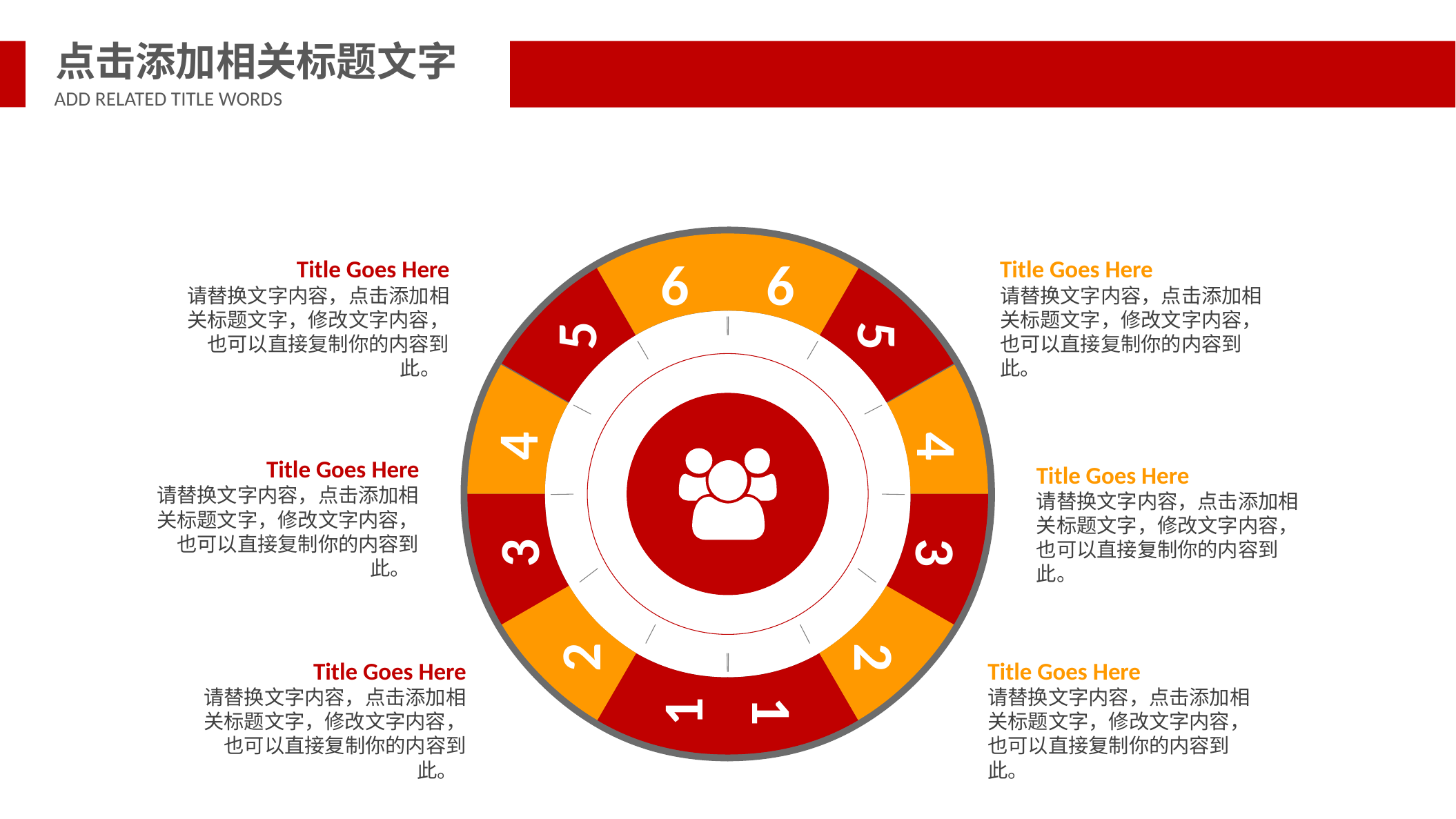

点击添加相关标题文字

ADD RELATED TITLE WORDS

6
6

5
5

4
4

3
3

2
2

1
1
Title Goes Here
请替换文字内容，点击添加相关标题文字，修改文字内容，也可以直接复制你的内容到此。
Title Goes Here
请替换文字内容，点击添加相关标题文字，修改文字内容，也可以直接复制你的内容到此。

Title Goes Here
请替换文字内容，点击添加相关标题文字，修改文字内容，也可以直接复制你的内容到此。
Title Goes Here
请替换文字内容，点击添加相关标题文字，修改文字内容，也可以直接复制你的内容到此。
Title Goes Here
请替换文字内容，点击添加相关标题文字，修改文字内容，也可以直接复制你的内容到此。
Title Goes Here
请替换文字内容，点击添加相关标题文字，修改文字内容，也可以直接复制你的内容到此。